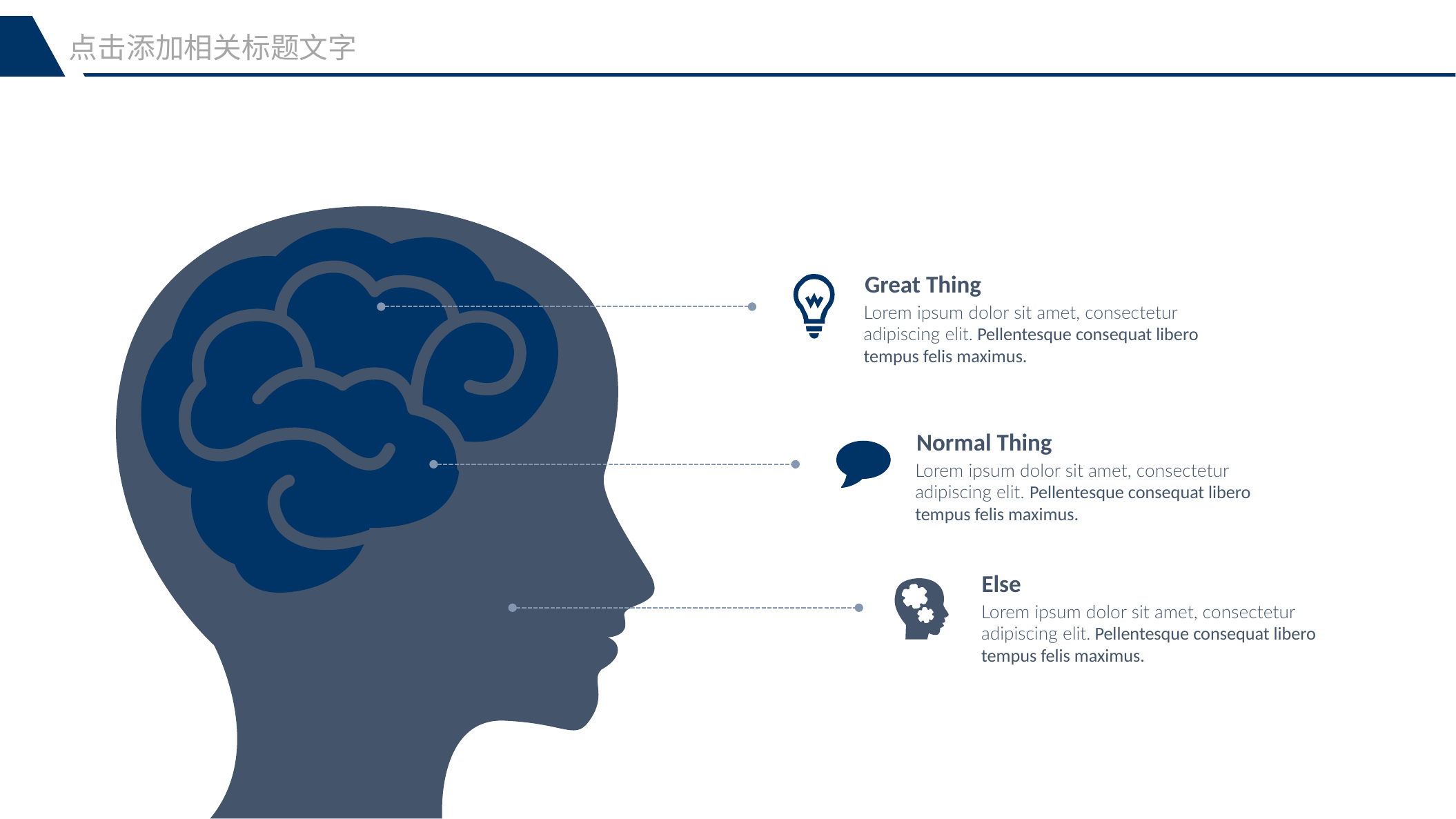

点击添加相关标题文字

Great Thing

Lorem ipsum dolor sit amet, consectetur adipiscing elit. Pellentesque consequat libero tempus felis maximus.
Normal Thing

Lorem ipsum dolor sit amet, consectetur adipiscing elit. Pellentesque consequat libero tempus felis maximus.
Else

Lorem ipsum dolor sit amet, consectetur adipiscing elit. Pellentesque consequat libero tempus felis maximus.